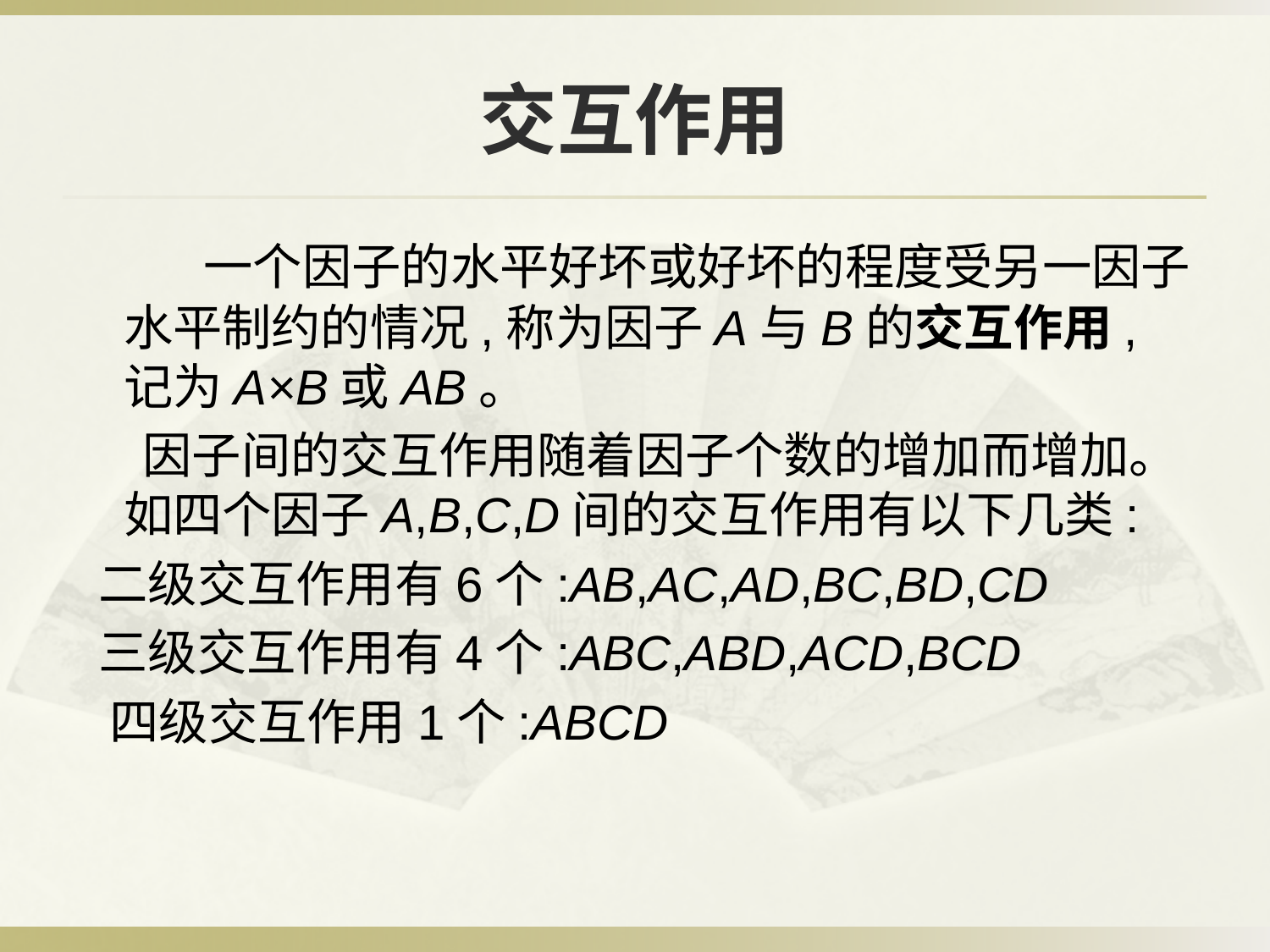

# 交互作用
         一个因子的水平好坏或好坏的程度受另一因子水平制约的情况,称为因子A与B的交互作用,记为A×B或AB。
     因子间的交互作用随着因子个数的增加而增加。如四个因子A,B,C,D间的交互作用有以下几类:
 二级交互作用有6个:AB,AC,AD,BC,BD,CD
 三级交互作用有4个:ABC,ABD,ACD,BCD
  四级交互作用1个:ABCD